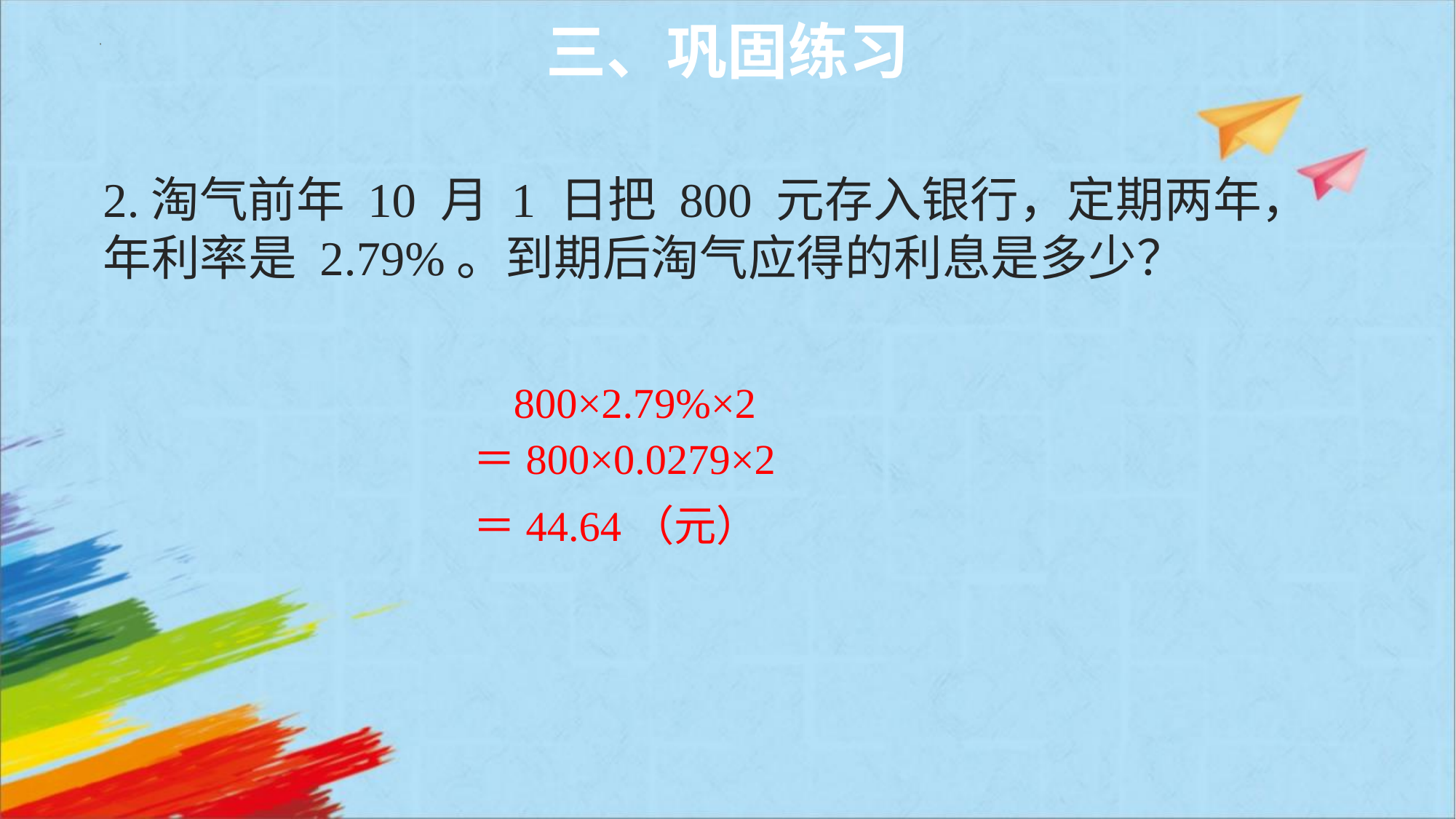

三、巩固练习
# 2.淘气前年 10 月 1 日把 800 元存入银行，定期两年，年利率是 2.79%。到期后淘气应得的利息是多少？
800×2.79%×2
＝800×0.0279×2
＝44.64（元）